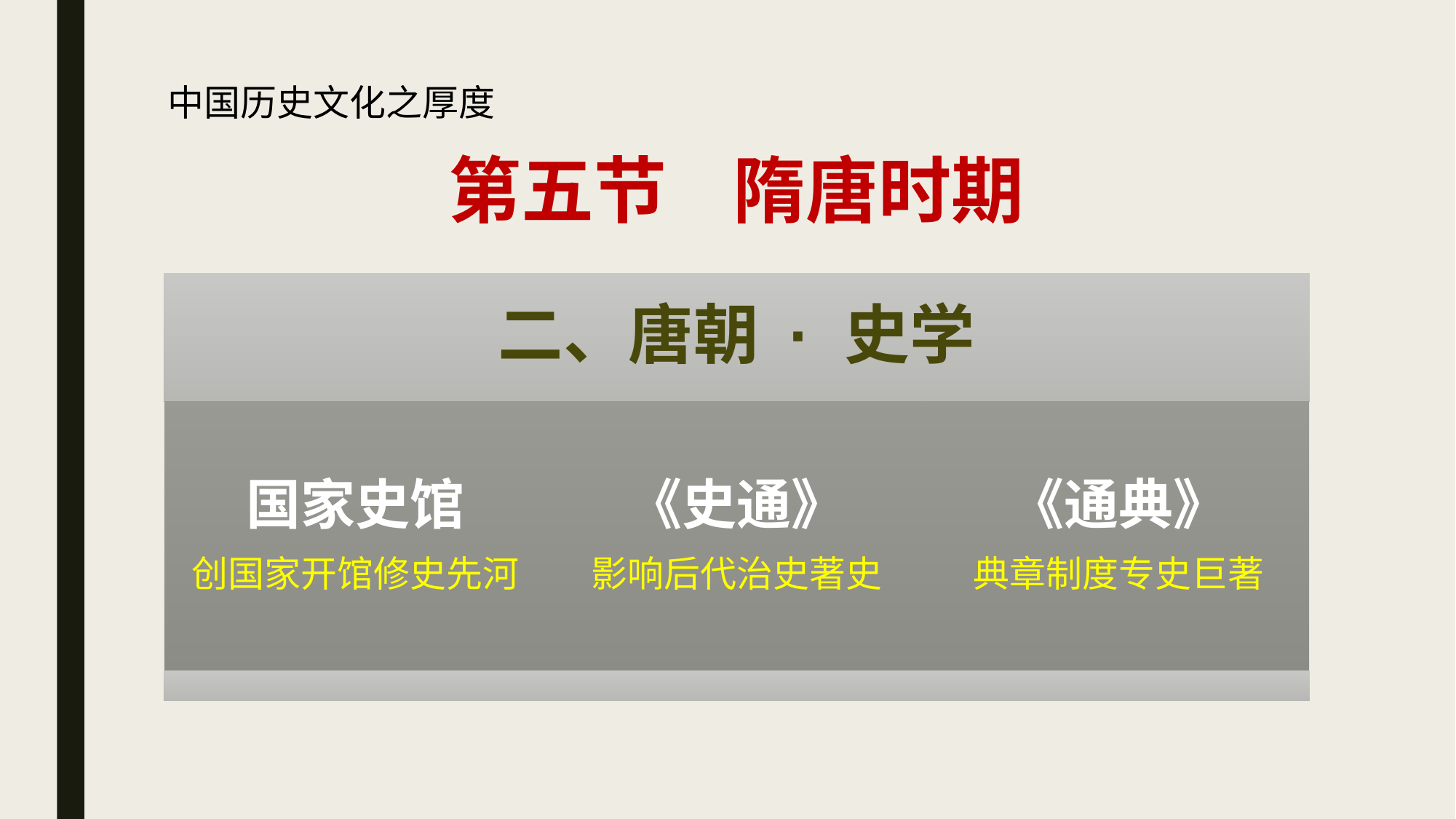

中国历史文化之厚度
# 第五节    隋唐时期
二、唐朝 · 史学
国家史馆
创国家开馆修史先河
《史通》
影响后代治史著史
《通典》
典章制度专史巨著